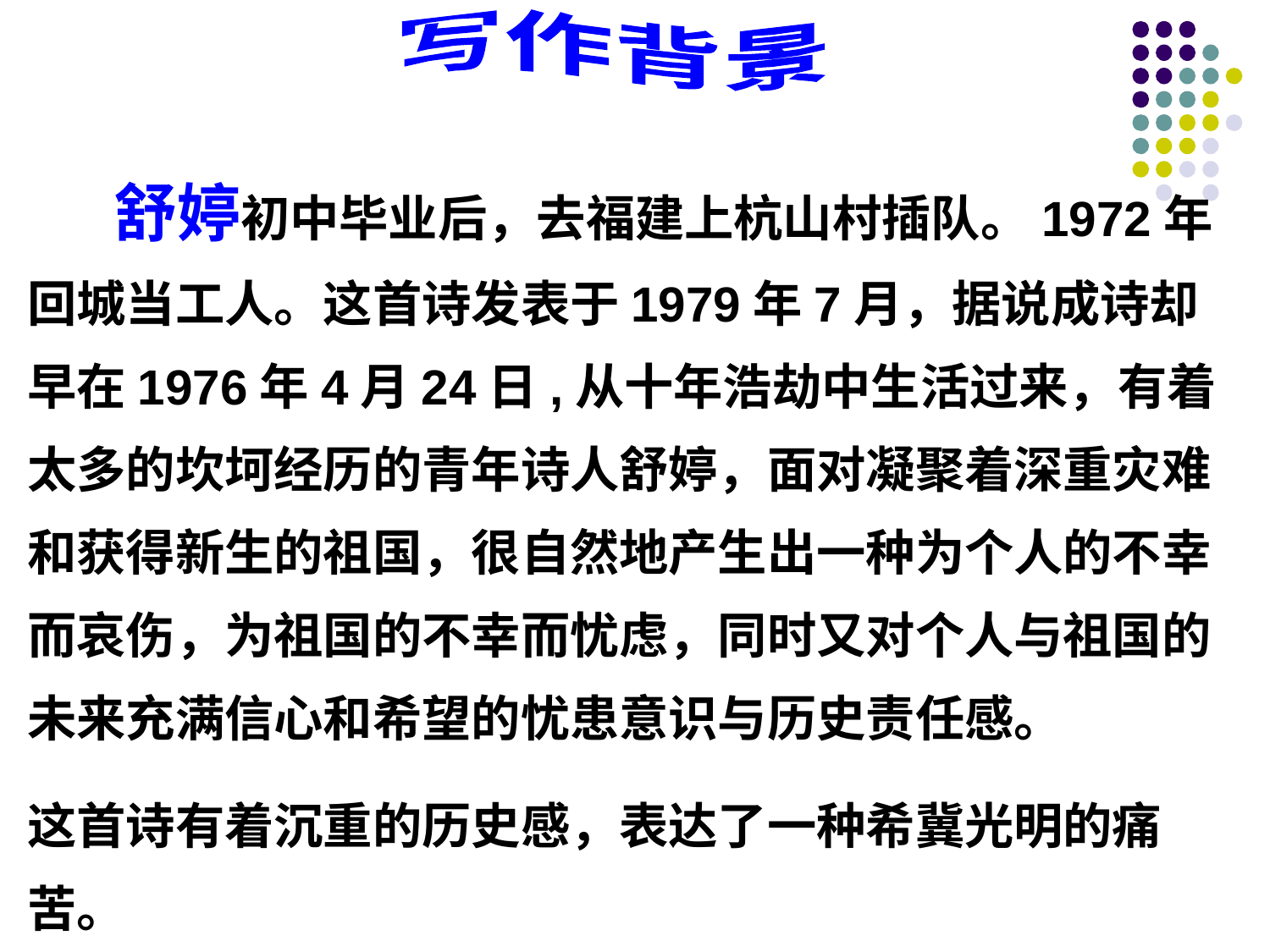

写作背景
        舒婷初中毕业后，去福建上杭山村插队。1972年回城当工人。这首诗发表于1979年7月，据说成诗却早在1976年4月24日,从十年浩劫中生活过来，有着太多的坎坷经历的青年诗人舒婷，面对凝聚着深重灾难和获得新生的祖国，很自然地产生出一种为个人的不幸而哀伤，为祖国的不幸而忧虑，同时又对个人与祖国的未来充满信心和希望的忧患意识与历史责任感。
这首诗有着沉重的历史感，表达了一种希冀光明的痛苦。
PPT模板：www.1ppt.com/moban/                  PPT素材：www.1ppt.com/sucai/
PPT背景：www.1ppt.com/beijing/                   PPT图表：www.1ppt.com/tubiao/
PPT下载：www.1ppt.com/xiazai/                     PPT教程： www.1ppt.com/powerpoint/
资料下载：www.1ppt.com/ziliao/                   范文下载：www.1ppt.com/fanwen/
试卷下载：www.1ppt.com/shiti/                     教案下载：www.1ppt.com/jiaoan/
PPT论坛：www.1ppt.cn                                     PPT课件：www.1ppt.com/kejian/
语文课件：www.1ppt.com/kejian/yuwen/    数学课件：www.1ppt.com/kejian/shuxue/
英语课件：www.1ppt.com/kejian/yingyu/    美术课件：www.1ppt.com/kejian/meishu/
科学课件：www.1ppt.com/kejian/kexue/     物理课件：www.1ppt.com/kejian/wuli/
化学课件：www.1ppt.com/kejian/huaxue/  生物课件：www.1ppt.com/kejian/shengwu/
地理课件：www.1ppt.com/kejian/dili/          历史课件：www.1ppt.com/kejian/lishi/